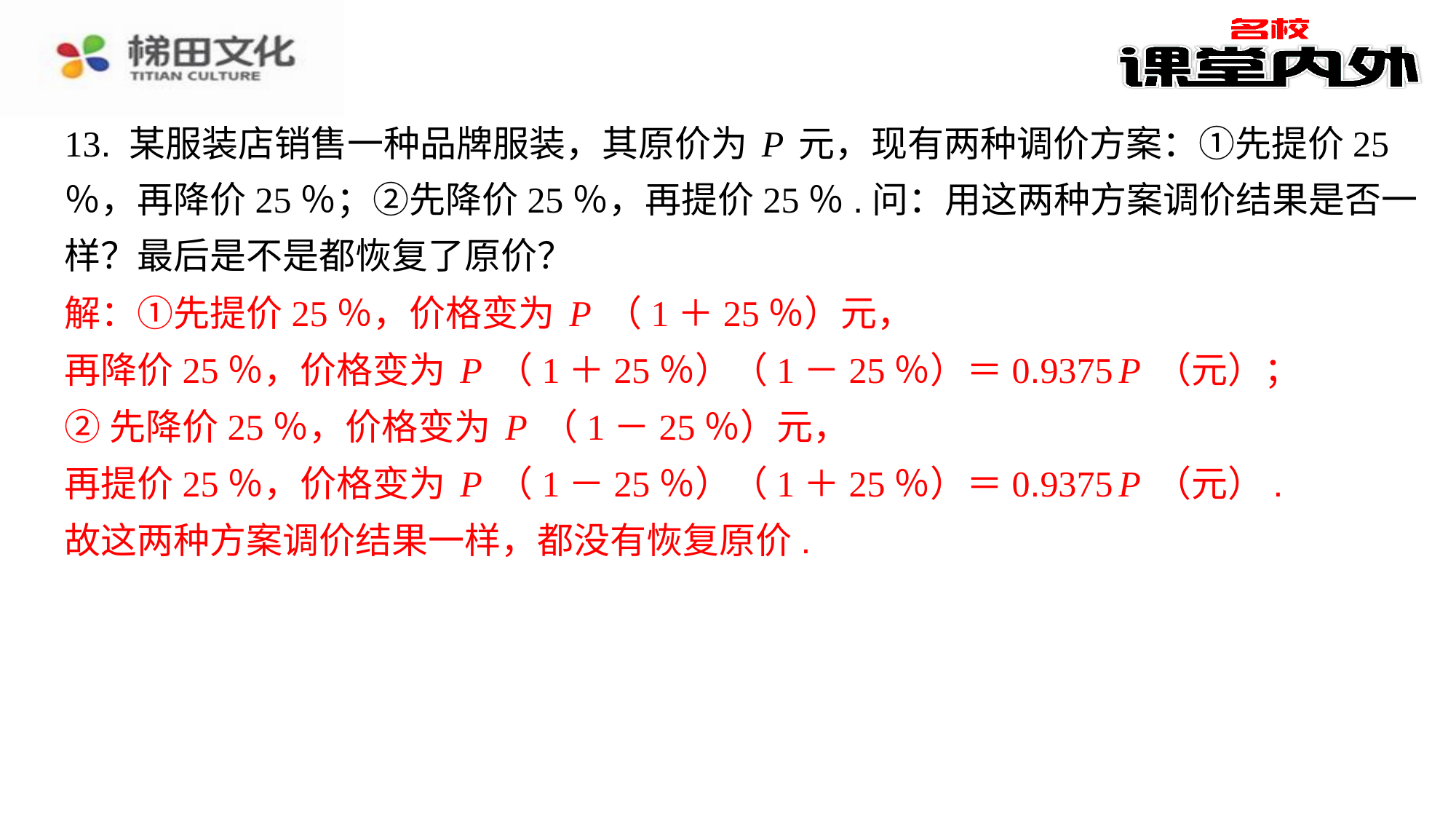

13. 某服装店销售一种品牌服装，其原价为P元，现有两种调价方案：①先提价25
％，再降价25％；②先降价25％，再提价25％.问：用这两种方案调价结果是否一
样？最后是不是都恢复了原价？
解：①先提价25％，价格变为P（1＋25％）元，
再降价25％，价格变为P（1＋25％）（1－25％）＝0.9375P（元）；
②先降价25％，价格变为P（1－25％）元，
再提价25％，价格变为P（1－25％）（1＋25％）＝0.9375P（元）.
故这两种方案调价结果一样，都没有恢复原价.
解：①先提价25％，价格变为P（1＋25％）元，
再降价25％，价格变为P（1＋25％）（1－25％）＝0.9375P（元）；
②先降价25％，价格变为P（1－25％）元，
再提价25％，价格变为P（1－25％）（1＋25％）＝0.9375P（元）.
故这两种方案调价结果一样，都没有恢复原价.